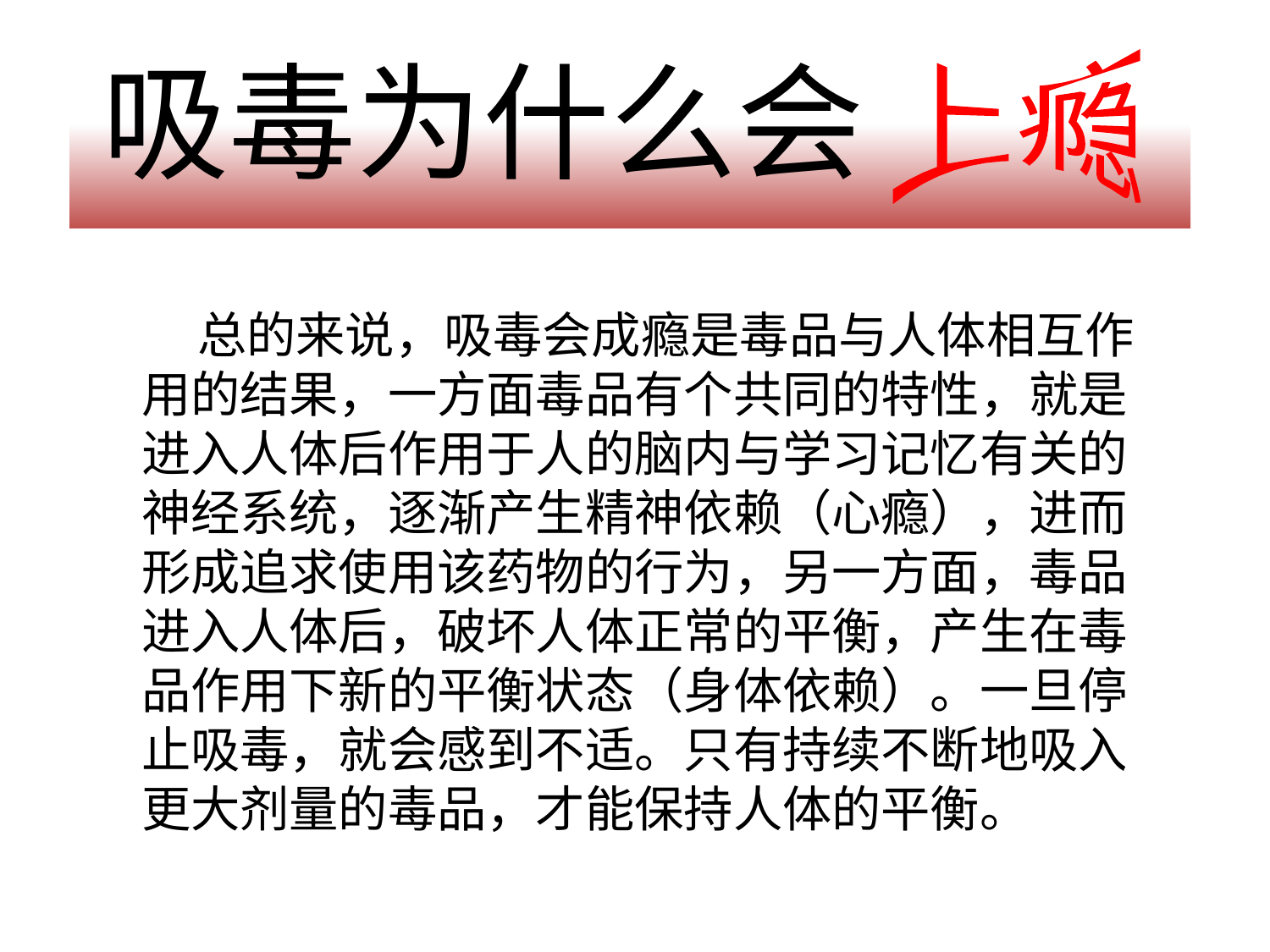

上瘾
吸毒为什么会

    总的来说，吸毒会成瘾是毒品与人体相互作用的结果，一方面毒品有个共同的特性，就是进入人体后作用于人的脑内与学习记忆有关的神经系统，逐渐产生精神依赖（心瘾），进而形成追求使用该药物的行为，另一方面，毒品进入人体后，破坏人体正常的平衡，产生在毒品作用下新的平衡状态（身体依赖）。一旦停止吸毒，就会感到不适。只有持续不断地吸入更大剂量的毒品，才能保持人体的平衡。